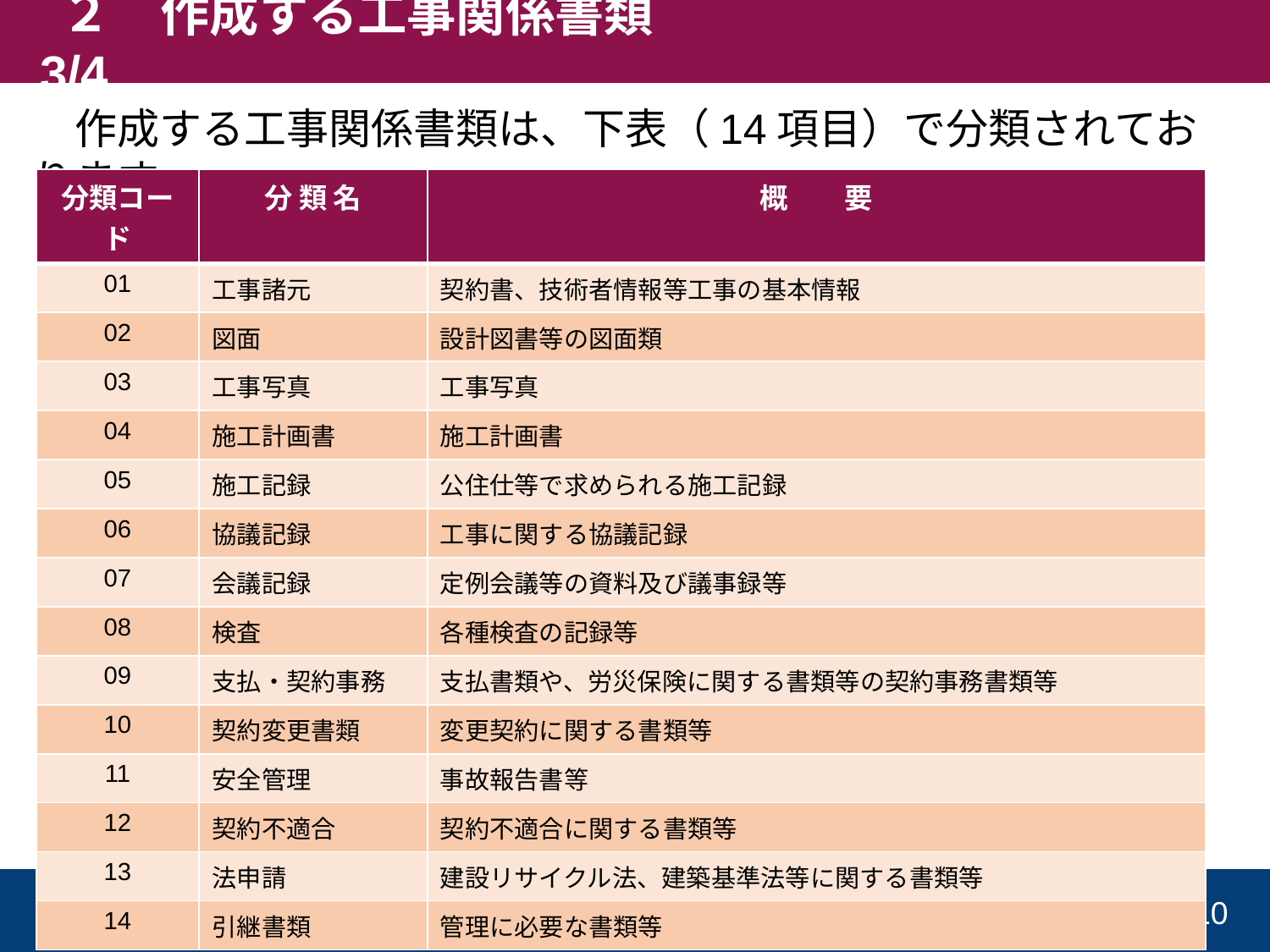

２　作成する工事関係書類_3/4
　作成する工事関係書類は、下表（14項目）で分類されております。
| 分類コード​ | 分 類 名​ | 概　　要​ |
| --- | --- | --- |
| 01​ | 工事諸元​ | 契約書、技術者情報等工事の基本情報​ |
| 02​ | 図面​ | 設計図書等の図面類​ |
| 03​ | 工事写真​ | 工事写真​ |
| 04​ | 施工計画書​ | 施工計画書​ |
| 05​ | 施工記録​ | 公住仕等で求められる施工記録​ |
| 06​ | 協議記録​ | 工事に関する協議記録​ |
| 07​ | 会議記録​ | 定例会議等の資料及び議事録等​ |
| 08​ | 検査​ | 各種検査の記録等​ |
| 09​ | 支払・契約事務​ | 支払書類や、労災保険に関する書類等の契約事務書類等​ |
| 10​ | 契約変更書類​ | 変更契約に関する書類等​ |
| 11​ | 安全管理​ | 事故報告書等​ |
| 12​ | 契約不適合​ | 契約不適合に関する書類等​ |
| 13​ | 法申請​ | 建設リサイクル法、建築基準法等に関する書類等​ |
| 14​ | 引継書類​ | 管理に必要な書類等​ |

10